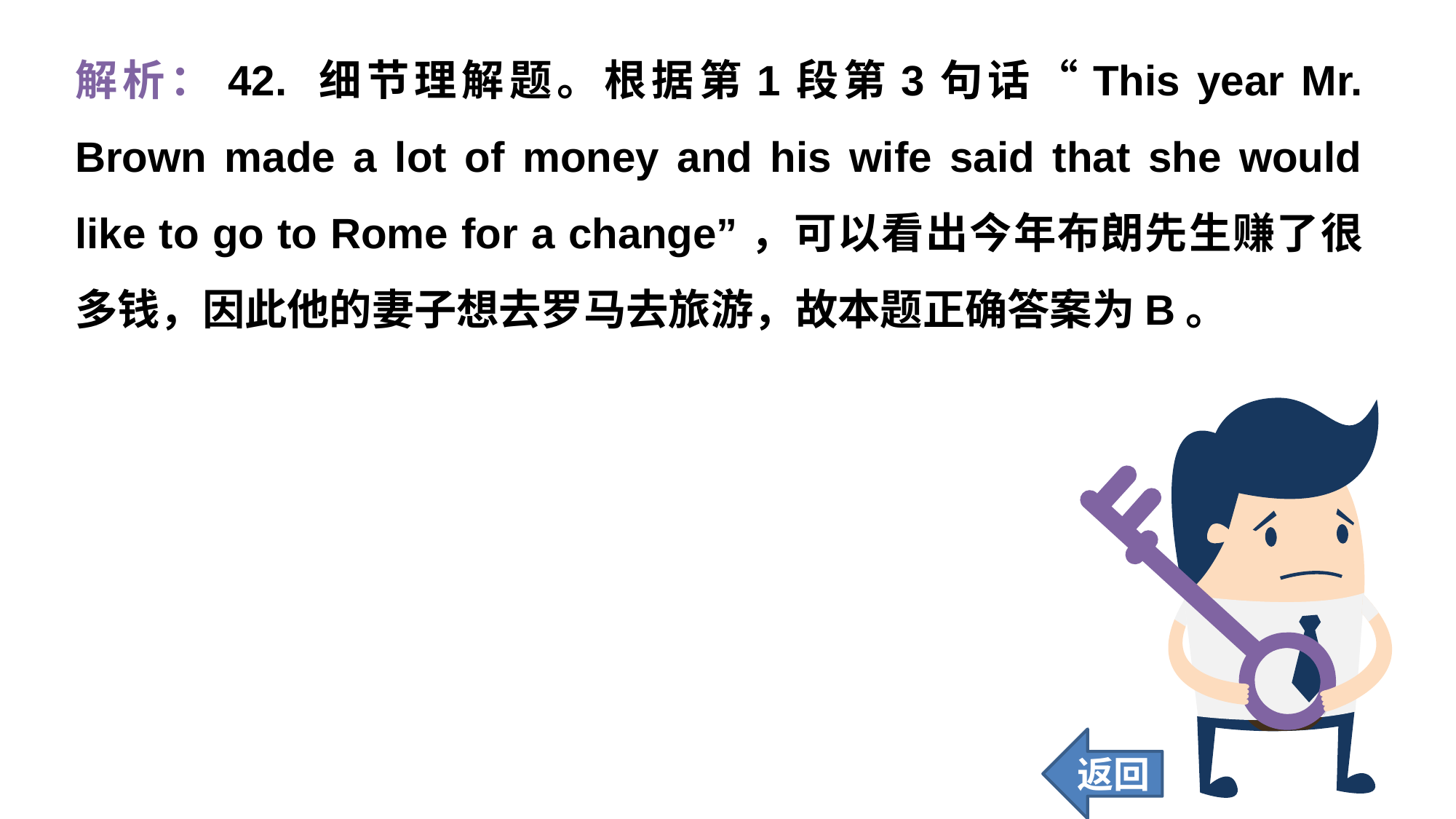

解析：42. 细节理解题。根据第1段第3句话“This year Mr. Brown made a lot of money and his wife said that she would like to go to Rome for a change”，可以看出今年布朗先生赚了很多钱，因此他的妻子想去罗马去旅游，故本题正确答案为B。

返回
362